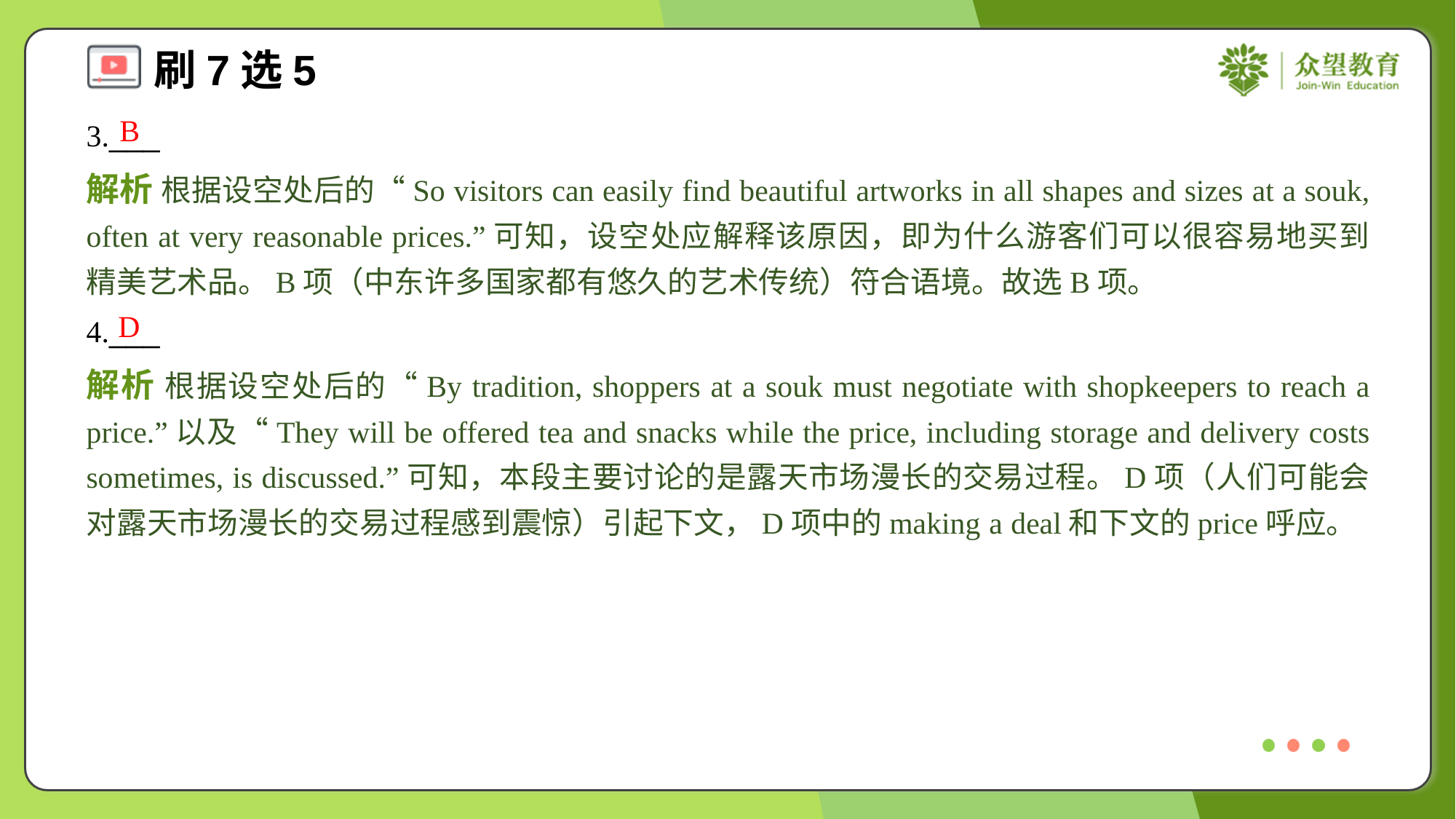

B
3.___
解析 根据设空处后的“So visitors can easily find beautiful artworks in all shapes and sizes at a souk, often at very reasonable prices.”可知，设空处应解释该原因，即为什么游客们可以很容易地买到精美艺术品。B项（中东许多国家都有悠久的艺术传统）符合语境。故选B项。
D
4.___
解析 根据设空处后的“By tradition, shoppers at a souk must negotiate with shopkeepers to reach a price.”以及“They will be offered tea and snacks while the price, including storage and delivery costs sometimes, is discussed.”可知，本段主要讨论的是露天市场漫长的交易过程。D项（人们可能会对露天市场漫长的交易过程感到震惊）引起下文，D项中的making a deal和下文的price呼应。